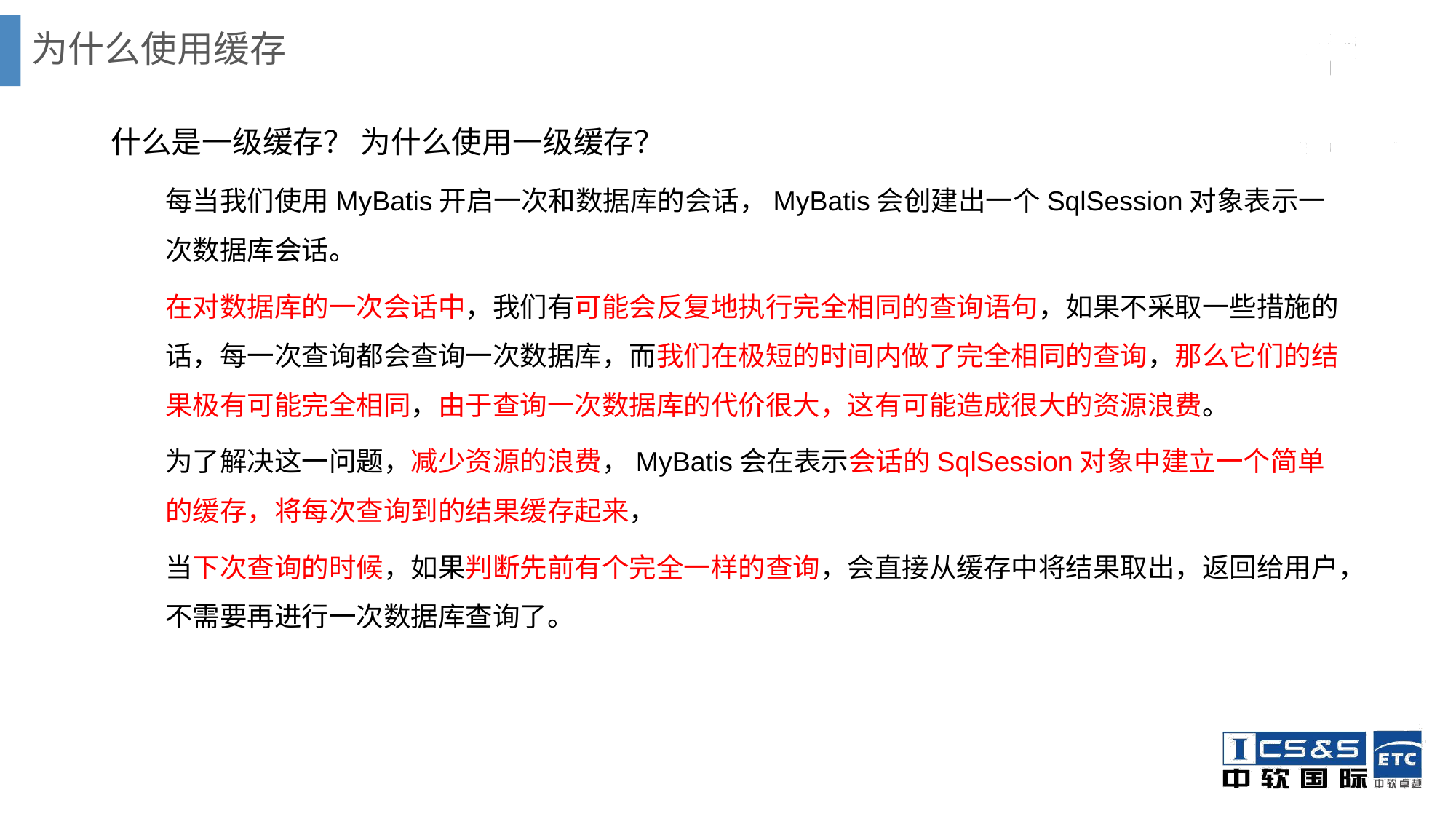

# 为什么使用缓存
什么是一级缓存？ 为什么使用一级缓存？
每当我们使用MyBatis开启一次和数据库的会话，MyBatis会创建出一个SqlSession对象表示一次数据库会话。
在对数据库的一次会话中，我们有可能会反复地执行完全相同的查询语句，如果不采取一些措施的话，每一次查询都会查询一次数据库，而我们在极短的时间内做了完全相同的查询，那么它们的结果极有可能完全相同，由于查询一次数据库的代价很大，这有可能造成很大的资源浪费。
为了解决这一问题，减少资源的浪费，MyBatis会在表示会话的SqlSession对象中建立一个简单的缓存，将每次查询到的结果缓存起来，
当下次查询的时候，如果判断先前有个完全一样的查询，会直接从缓存中将结果取出，返回给用户，不需要再进行一次数据库查询了。